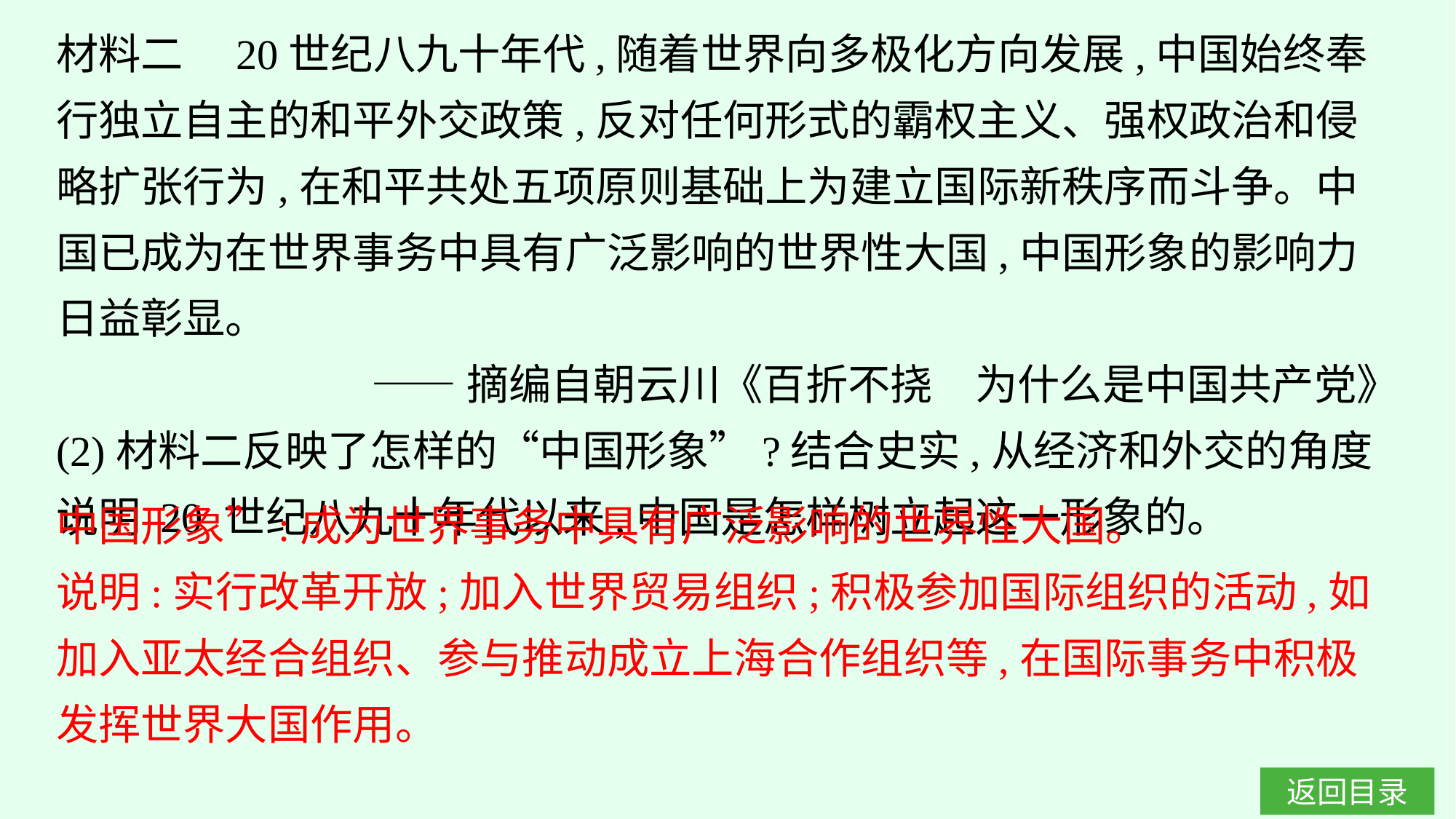

材料二　20世纪八九十年代,随着世界向多极化方向发展,中国始终奉行独立自主的和平外交政策,反对任何形式的霸权主义、强权政治和侵略扩张行为,在和平共处五项原则基础上为建立国际新秩序而斗争。中国已成为在世界事务中具有广泛影响的世界性大国,中国形象的影响力日益彰显。
——摘编自朝云川《百折不挠　为什么是中国共产党》
(2)材料二反映了怎样的“中国形象”?结合史实,从经济和外交的角度说明 20 世纪八九十年代以来,中国是怎样树立起这一形象的。
中国形象”:成为世界事务中具有广泛影响的世界性大国。
说明:实行改革开放;加入世界贸易组织;积极参加国际组织的活动,如加入亚太经合组织、参与推动成立上海合作组织等,在国际事务中积极发挥世界大国作用。